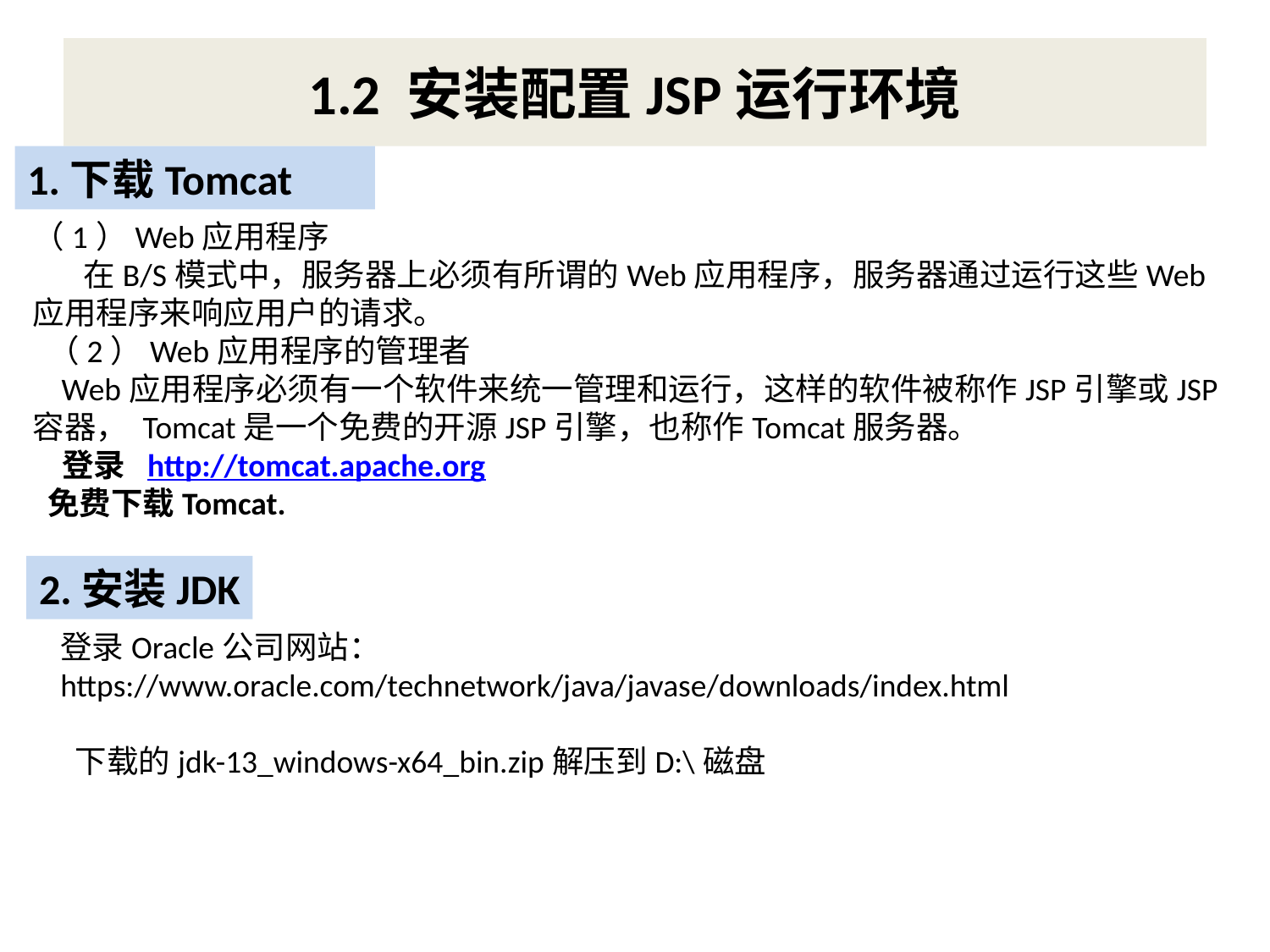

# 1.2 安装配置JSP运行环境
1.下载Tomcat
（1）Web应用程序
      在B/S模式中，服务器上必须有所谓的Web应用程序，服务器通过运行这些Web应用程序来响应用户的请求。
 （2）Web应用程序的管理者
    Web应用程序必须有一个软件来统一管理和运行，这样的软件被称作JSP引擎或JSP容器， Tomcat是一个免费的开源JSP引擎，也称作Tomcat服务器。
   登录  http://tomcat.apache.org
 免费下载Tomcat.
2.安装JDK
登录Oracle公司网站：
https://www.oracle.com/technetwork/java/javase/downloads/index.html

 下载的jdk-13_windows-x64_bin.zip解压到D:\磁盘